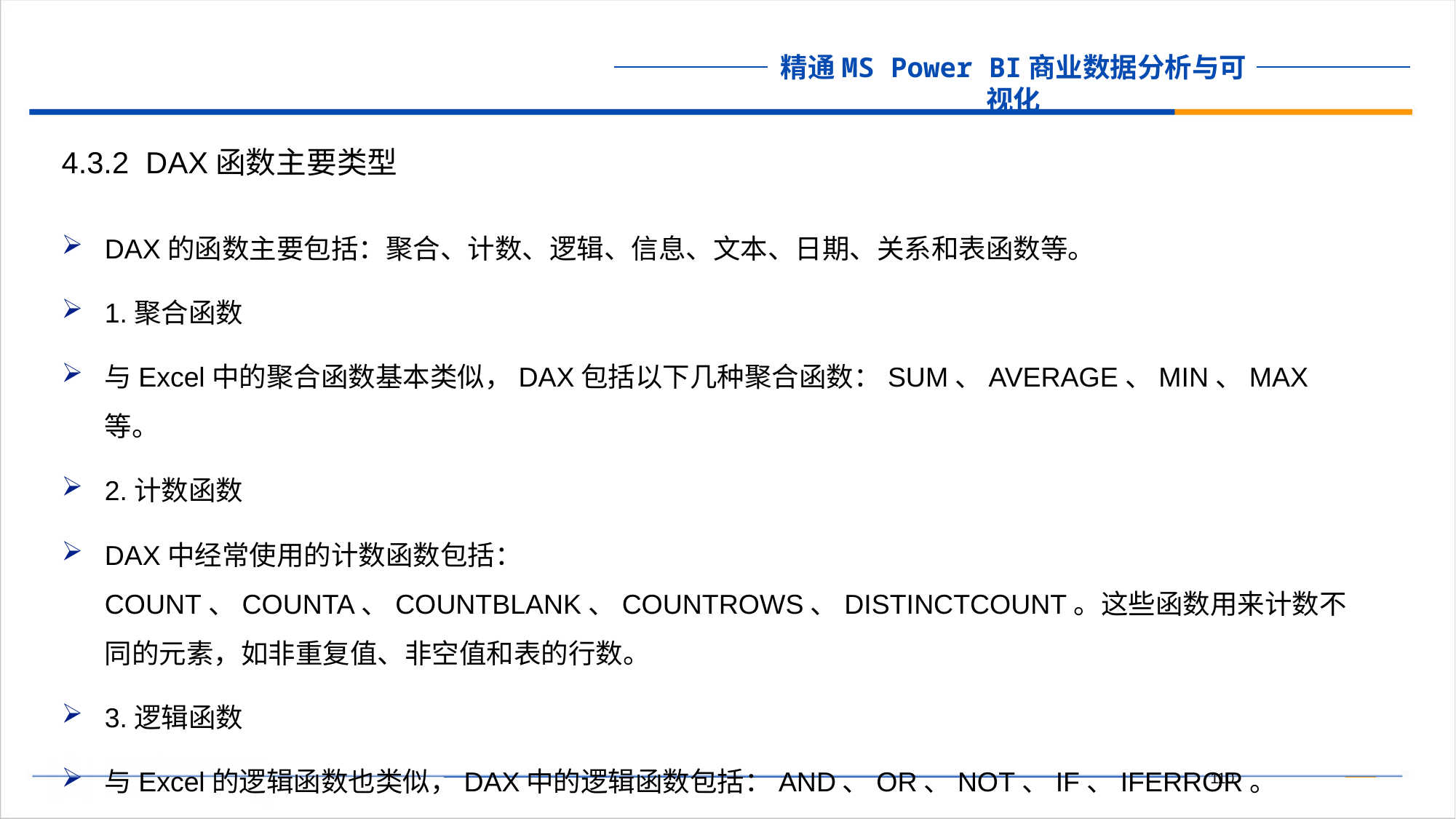

4.3.2  DAX函数主要类型
DAX的函数主要包括：聚合、计数、逻辑、信息、文本、日期、关系和表函数等。
1.聚合函数
与Excel中的聚合函数基本类似，DAX包括以下几种聚合函数：SUM、AVERAGE、MIN、MAX等。
2.计数函数
DAX中经常使用的计数函数包括：COUNT、COUNTA、COUNTBLANK、COUNTROWS、DISTINCTCOUNT。这些函数用来计数不同的元素，如非重复值、非空值和表的行数。
3.逻辑函数
与Excel的逻辑函数也类似，DAX中的逻辑函数包括：AND、OR、NOT、IF、IFERROR。